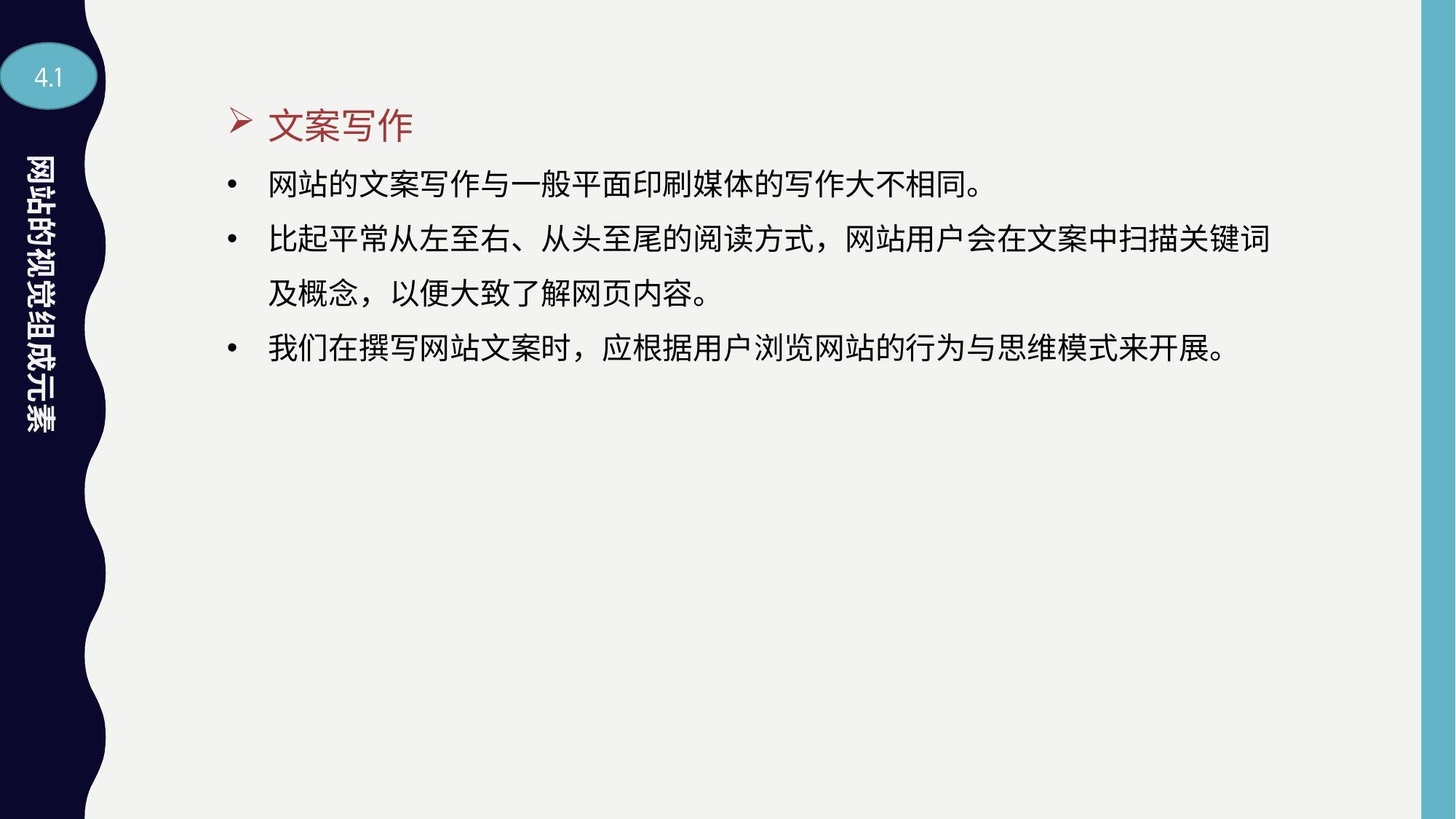

4.1
文案写作
网站的文案写作与一般平面印刷媒体的写作大不相同。
比起平常从左至右、从头至尾的阅读方式，网站用户会在文案中扫描关键词及概念，以便大致了解网页内容。
我们在撰写网站文案时，应根据用户浏览网站的行为与思维模式来开展。

网站的视觉组成元素